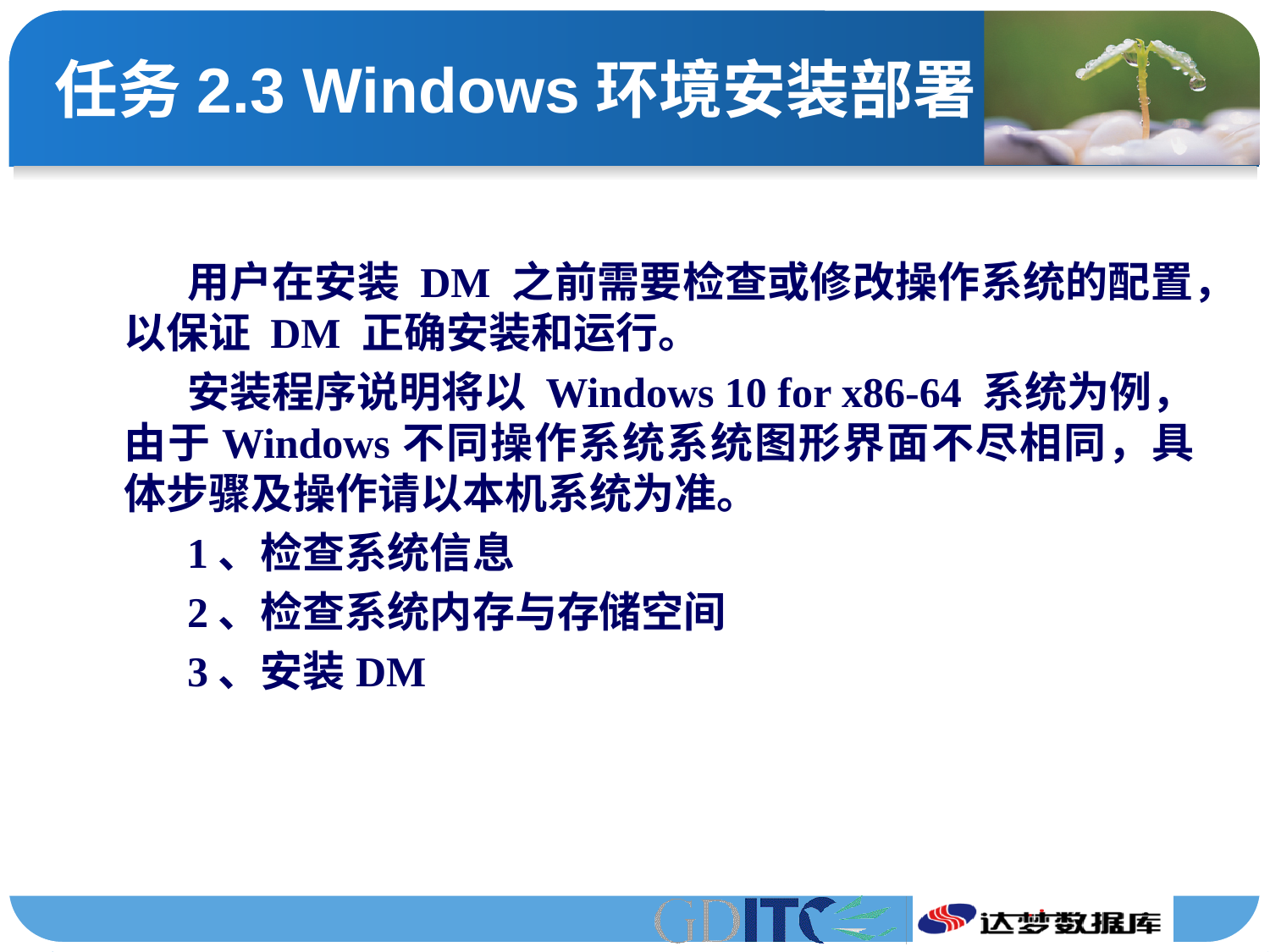

# 任务2.3 Windows环境安装部署

用户在安装 DM 之前需要检查或修改操作系统的配置，以保证 DM 正确安装和运行。
安装程序说明将以 Windows 10 for x86-64 系统为例，由于Windows不同操作系统系统图形界面不尽相同，具体步骤及操作请以本机系统为准。
1、检查系统信息
2、检查系统内存与存储空间
3、安装DM